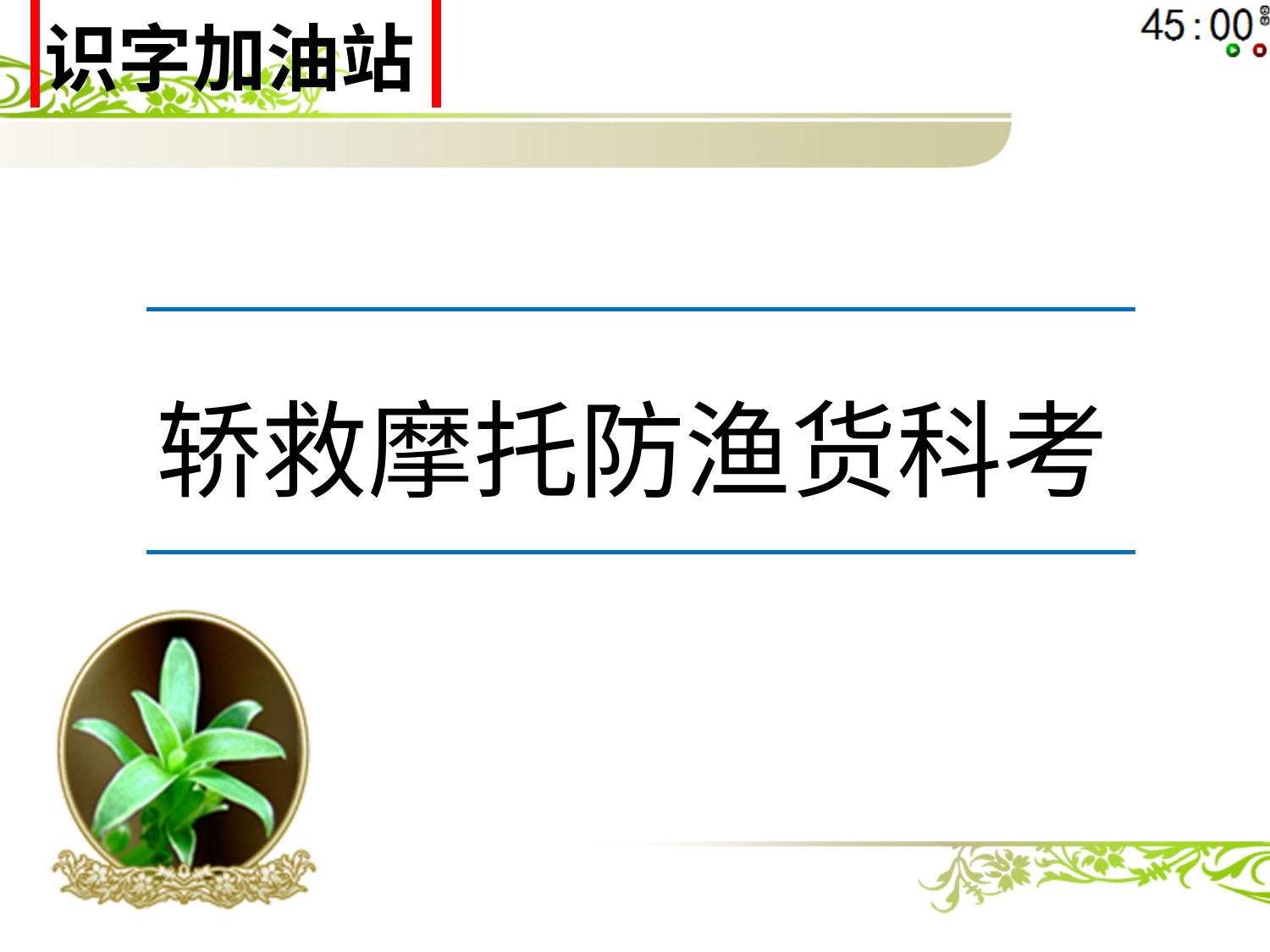

| 识字加油站 |
| --- |
| 轿救摩托防渔货科考 |
| --- |